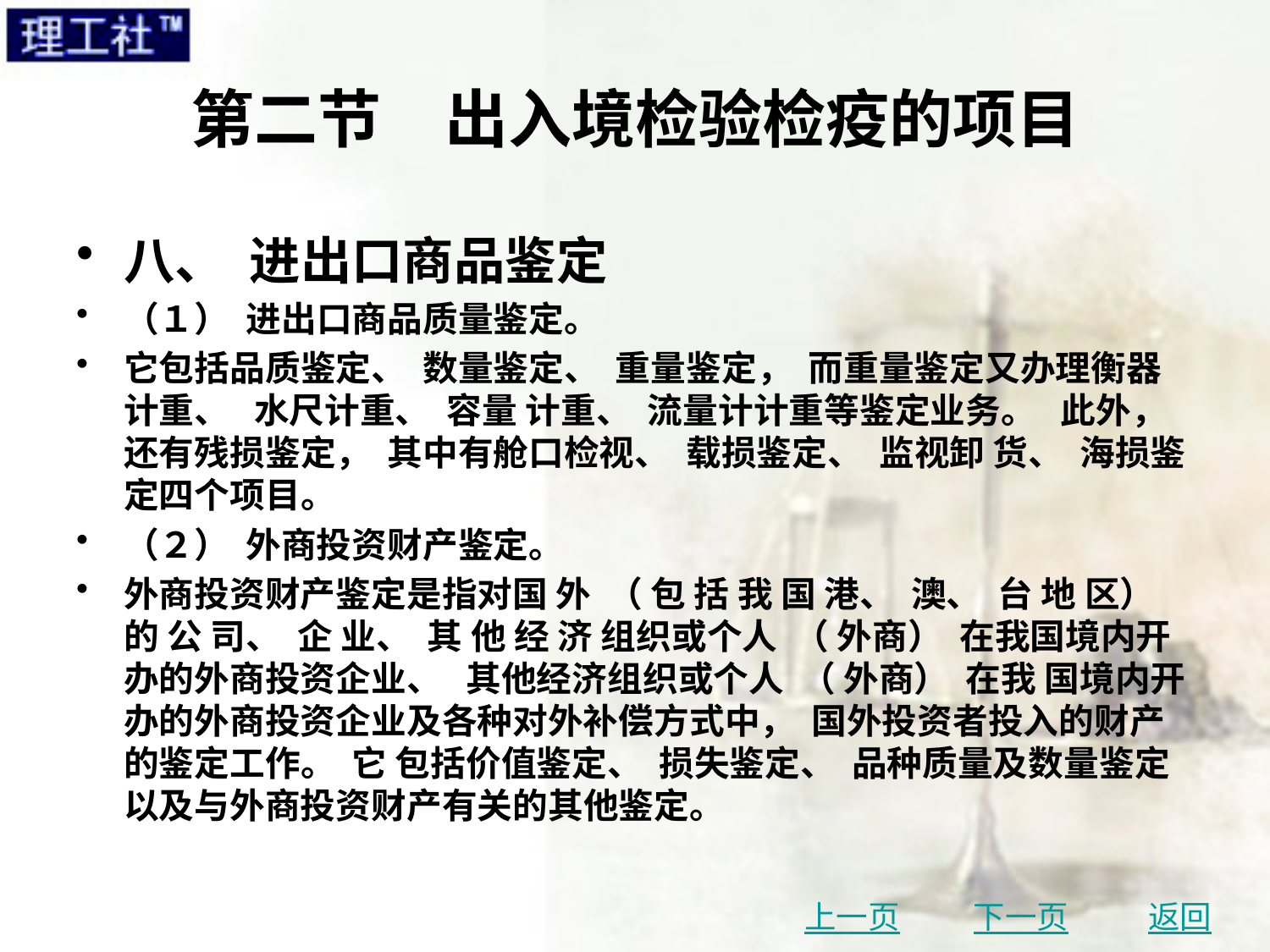

# 第二节　出入境检验检疫的项目
八、  进出口商品鉴定
（１）  进出口商品质量鉴定。
它包括品质鉴定、  数量鉴定、  重量鉴定，  而重量鉴定又办理衡器计重、   水尺计重、  容量 计重、  流量计计重等鉴定业务。   此外，  还有残损鉴定，  其中有舱口检视、  载损鉴定、  监视卸 货、  海损鉴定四个项目。
（２）  外商投资财产鉴定。
外商投资财产鉴定是指对国 外  （ 包 括 我 国 港、  澳、  台 地 区）  的 公 司、  企 业、  其 他 经 济 组织或个人  （ 外商）  在我国境内开办的外商投资企业、   其他经济组织或个人  （ 外商）  在我 国境内开办的外商投资企业及各种对外补偿方式中，  国外投资者投入的财产的鉴定工作。  它 包括价值鉴定、  损失鉴定、  品种质量及数量鉴定以及与外商投资财产有关的其他鉴定。

上一页
下一页
返回